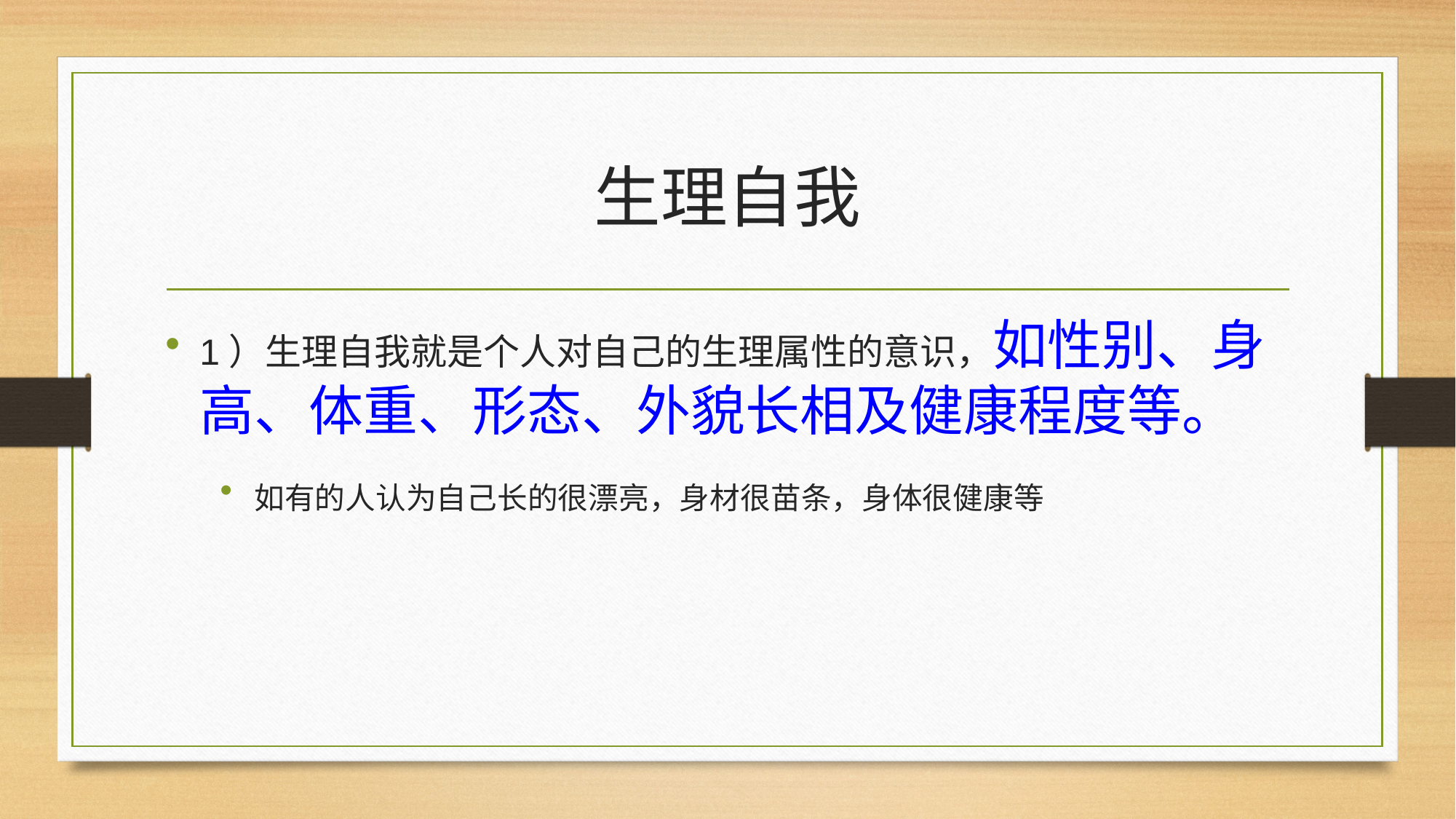

# 生理自我
1）生理自我就是个人对自己的生理属性的意识，如性别、身高、体重、形态、外貌长相及健康程度等。
如有的人认为自己长的很漂亮，身材很苗条，身体很健康等